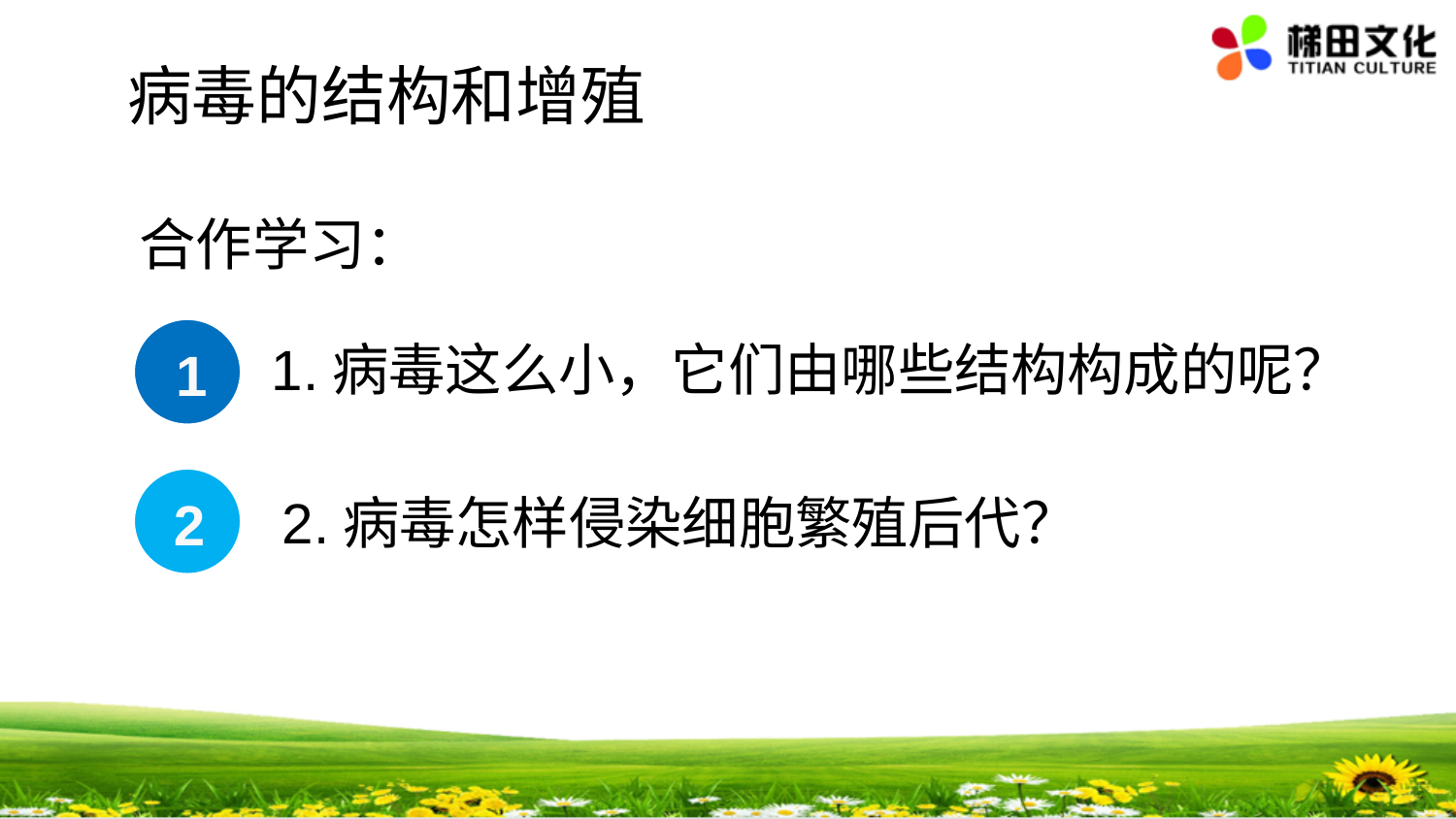

#
病毒的结构和增殖
合作学习：

1
1.病毒这么小，它们由哪些结构构成的呢？

2
2.病毒怎样侵染细胞繁殖后代？